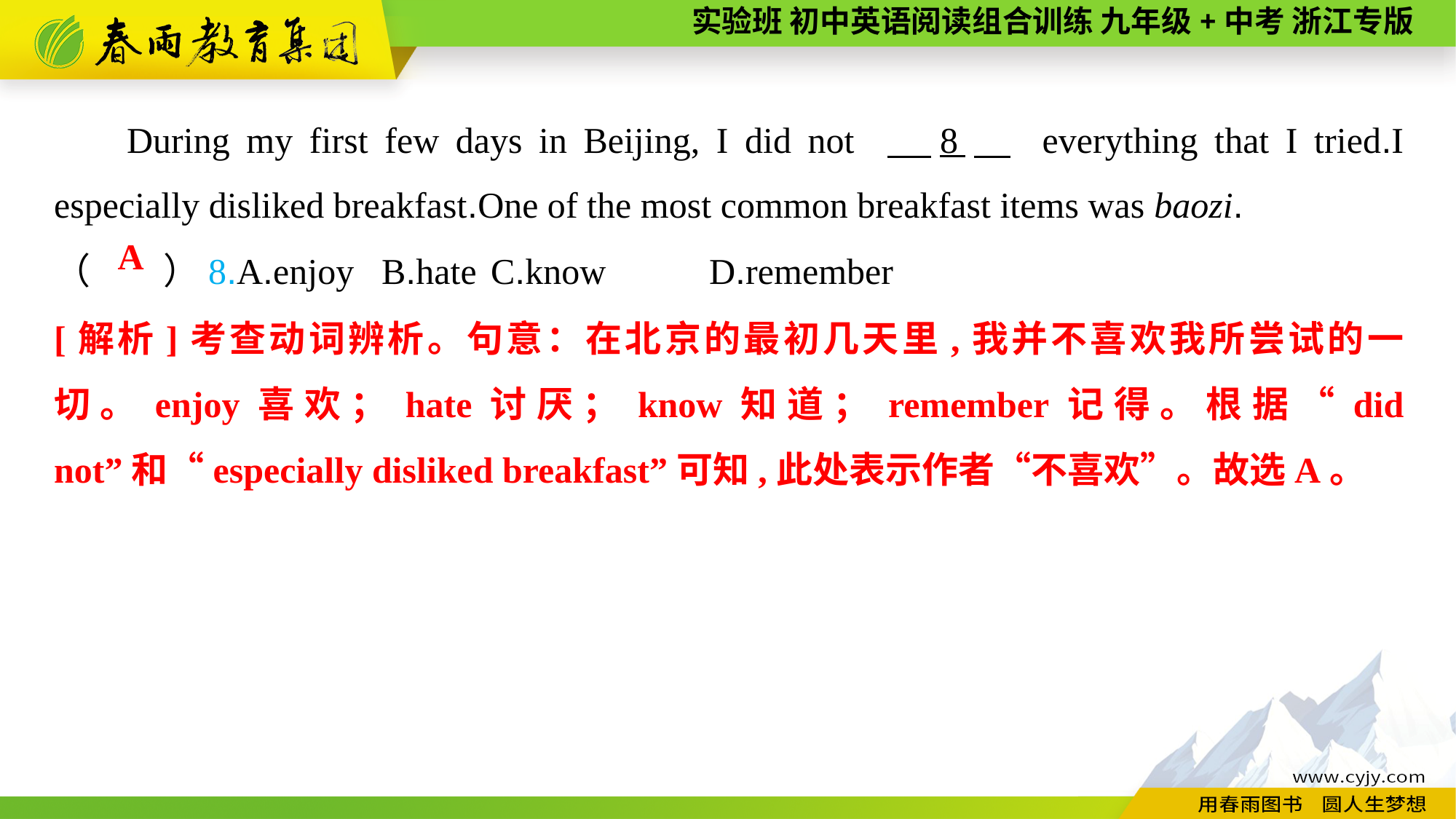

During my first few days in Beijing, I did not 　8　 everything that I tried.I especially disliked breakfast.One of the most common breakfast items was baozi.
（　　）8.A.enjoy	B.hate	C.know	D.remember
A
[解析]考查动词辨析。句意：在北京的最初几天里,我并不喜欢我所尝试的一切。enjoy喜欢；hate讨厌；know知道；remember记得。根据“did not”和“especially disliked breakfast”可知,此处表示作者“不喜欢”。故选A。